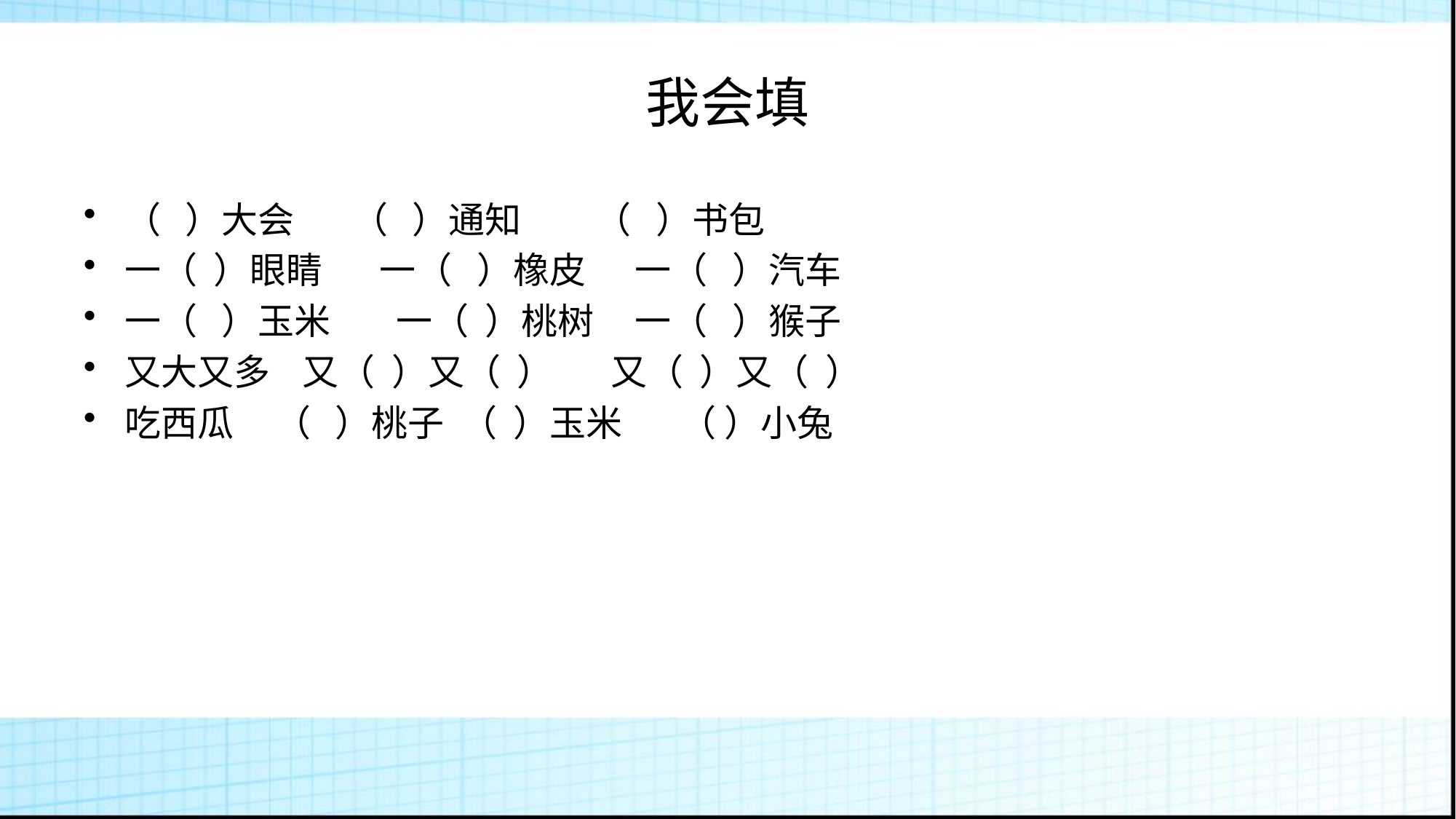

# 我会填
（   ）大会       （   ）通知         （   ）书包
一（  ）眼睛       一（   ）橡皮      一（   ）汽车
一（   ）玉米        一（  ）桃树     一（   ）猴子
又大又多    又（  ）又（  ）       又（  ）又（  ）
吃西瓜     （   ）桃子  （  ）玉米       （ ）小兔